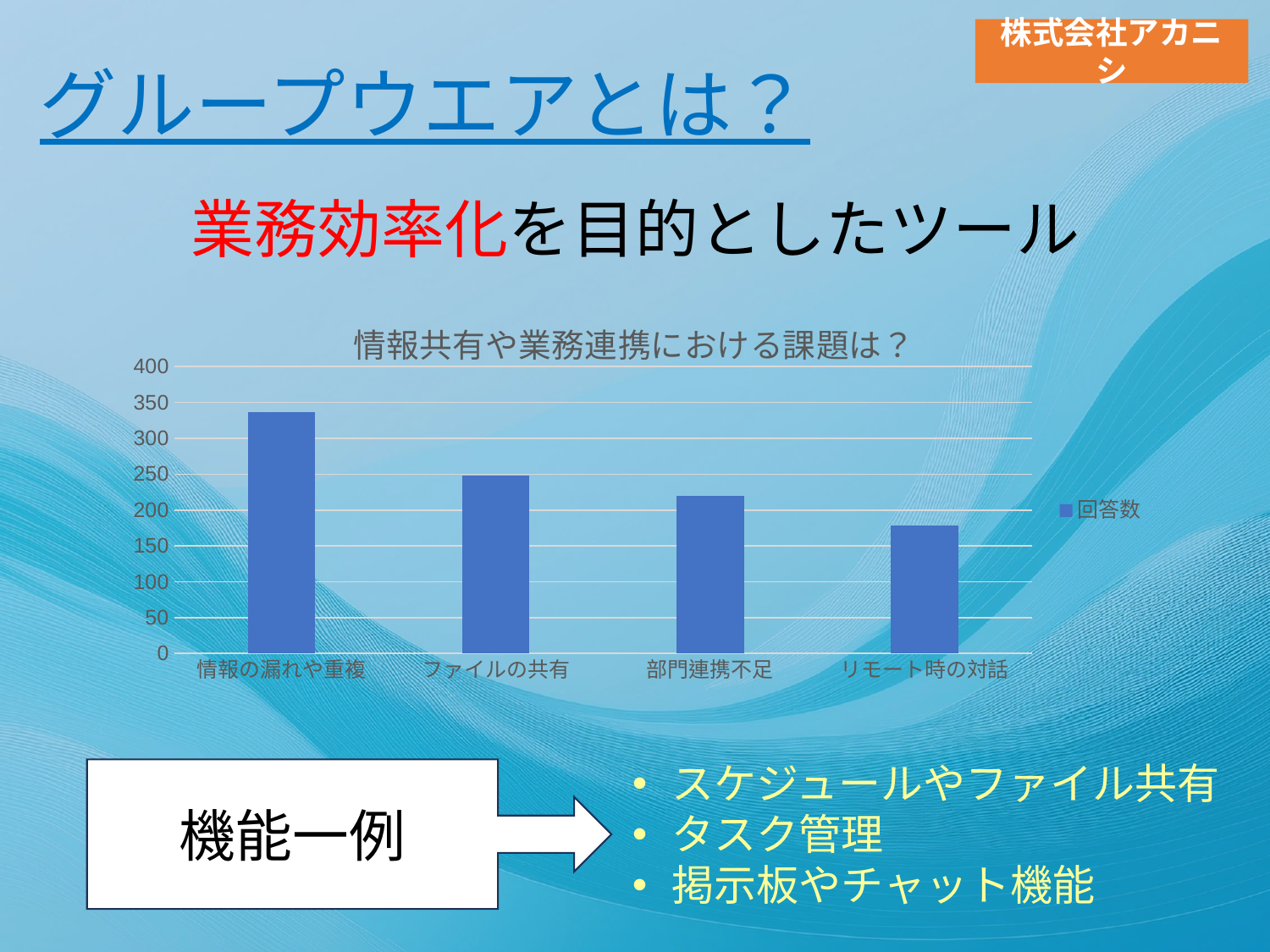

グループウエアとは？
業務効率化を目的としたツール

### Chart: 情報共有や業務連携における課題は？

| Category | 回答数 |
|---|---|
| 情報の漏れや重複 | 336.0 |
| ファイルの共有 | 248.0 |
| 部門連携不足 | 220.0 |
| リモート時の対話 | 178.0 |
スケジュールやファイル共有
タスク管理
掲示板やチャット機能
機能一例